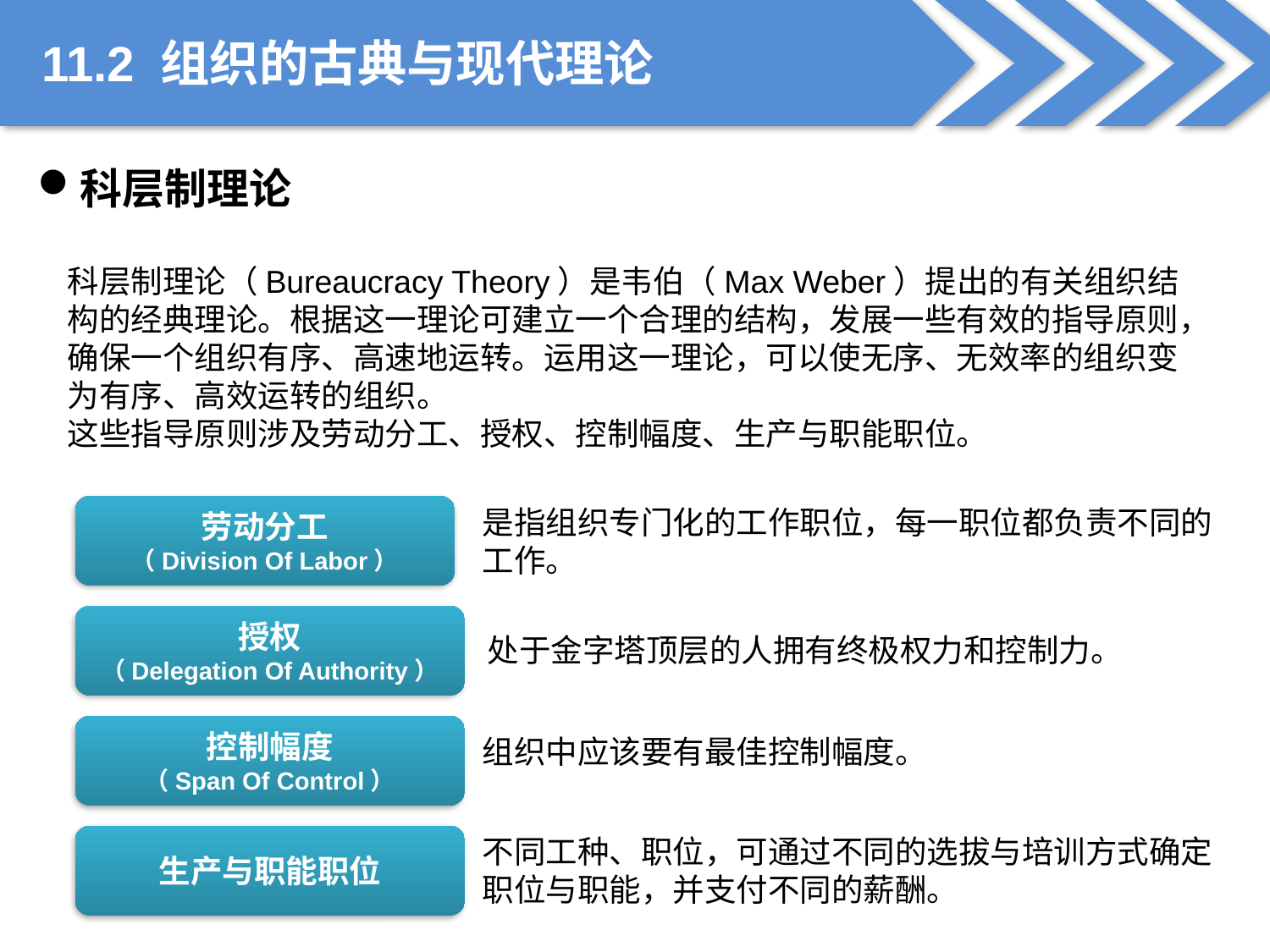

11.2 组织的古典与现代理论
科层制理论
科层制理论（Bureaucracy Theory）是韦伯（Max Weber）提出的有关组织结构的经典理论。根据这一理论可建立一个合理的结构，发展一些有效的指导原则，确保一个组织有序、高速地运转。运用这一理论，可以使无序、无效率的组织变为有序、高效运转的组织。
这些指导原则涉及劳动分工、授权、控制幅度、生产与职能职位。
劳动分工
（Division Of Labor）
是指组织专门化的工作职位，每一职位都负责不同的工作。
授权
（Delegation Of Authority）
处于金字塔顶层的人拥有终极权力和控制力。
控制幅度
（Span Of Control）
组织中应该要有最佳控制幅度。
生产与职能职位
不同工种、职位，可通过不同的选拔与培训方式确定职位与职能，并支付不同的薪酬。